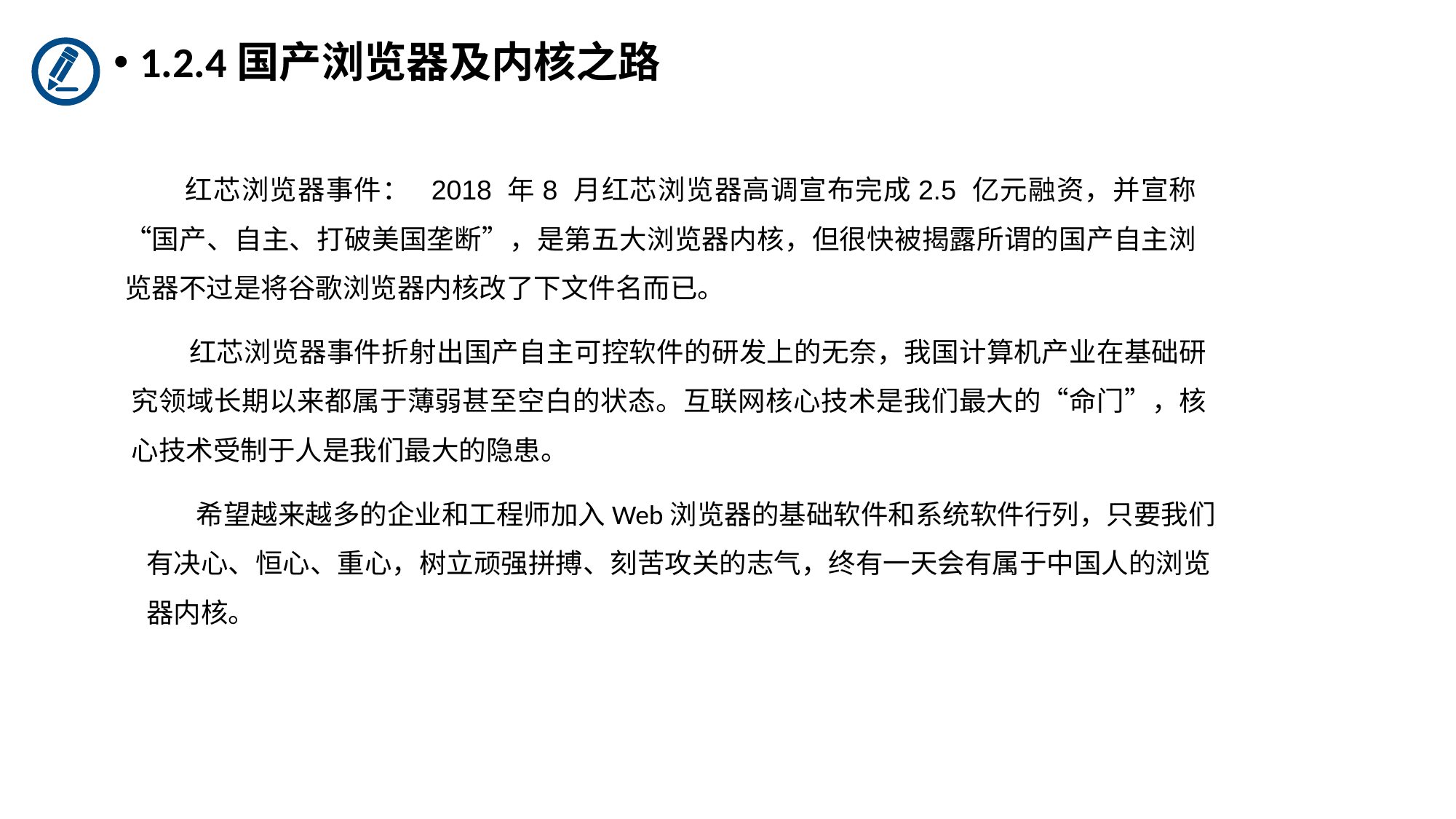

1.2.4国产浏览器及内核之路

   红芯浏览器事件：  2018 年8 月红芯浏览器高调宣布完成2.5 亿元融资，并宣称“国产、自主、打破美国垄断”，是第五大浏览器内核，但很快被揭露所谓的国产自主浏览器不过是将谷歌浏览器内核改了下文件名而已。
   红芯浏览器事件折射出国产自主可控软件的研发上的无奈，我国计算机产业在基础研究领域长期以来都属于薄弱甚至空白的状态。互联网核心技术是我们最大的“命门”，核心技术受制于人是我们最大的隐患。
       希望越来越多的企业和工程师加入Web浏览器的基础软件和系统软件行列，只要我们有决心、恒心、重心，树立顽强拼搏、刻苦攻关的志气，终有一天会有属于中国人的浏览器内核。